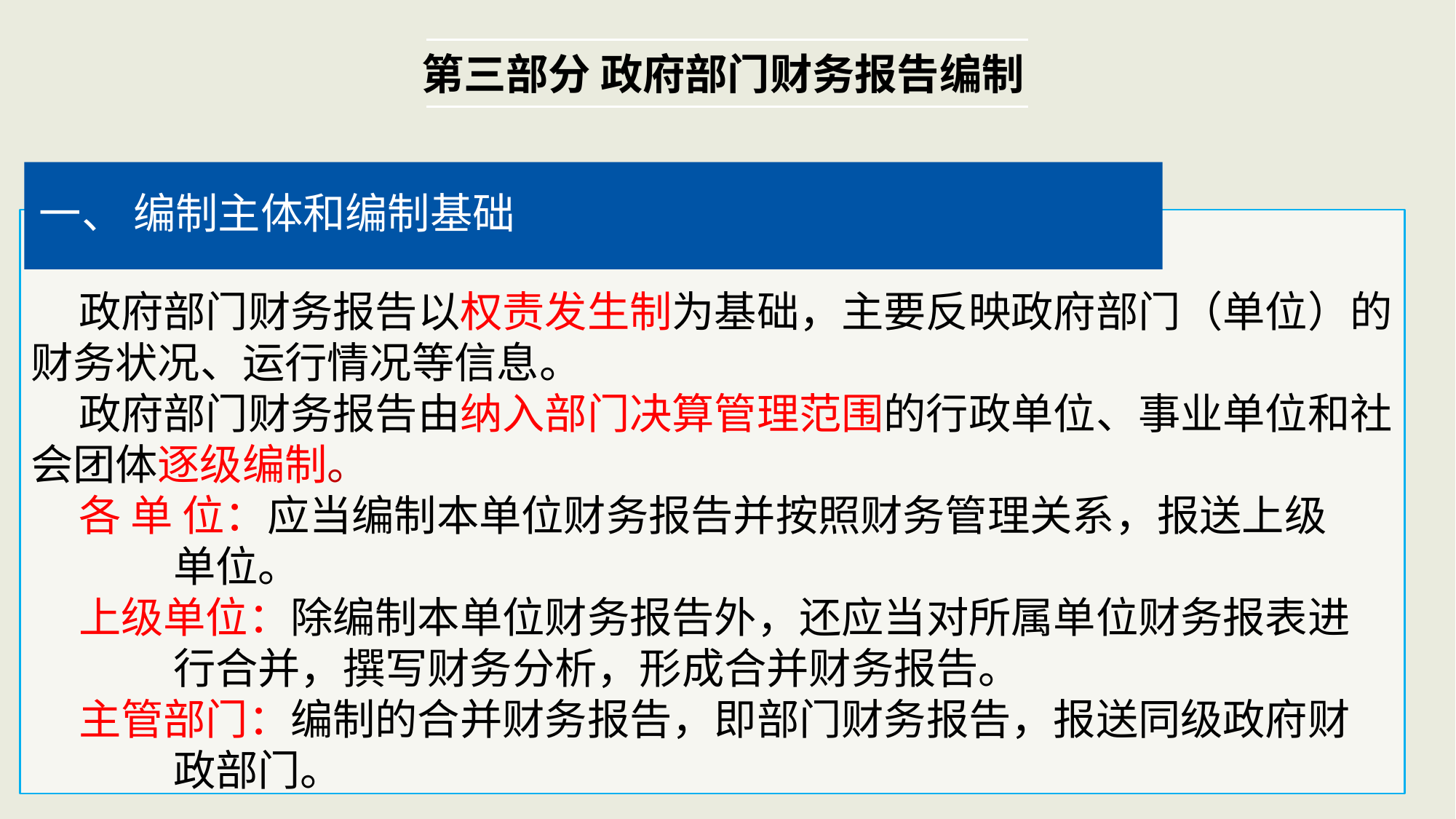

第三部分 政府部门财务报告编制

一、 编制主体和编制基础

    政府部门财务报告以权责发生制为基础，主要反映政府部门（单位）的财务状况、运行情况等信息。
    政府部门财务报告由纳入部门决算管理范围的行政单位、事业单位和社会团体逐级编制。
    各 单 位：应当编制本单位财务报告并按照财务管理关系，报送上级
              单位。
    上级单位：除编制本单位财务报告外，还应当对所属单位财务报表进
              行合并，撰写财务分析，形成合并财务报告。
    主管部门：编制的合并财务报告，即部门财务报告，报送同级政府财
              政部门。

46